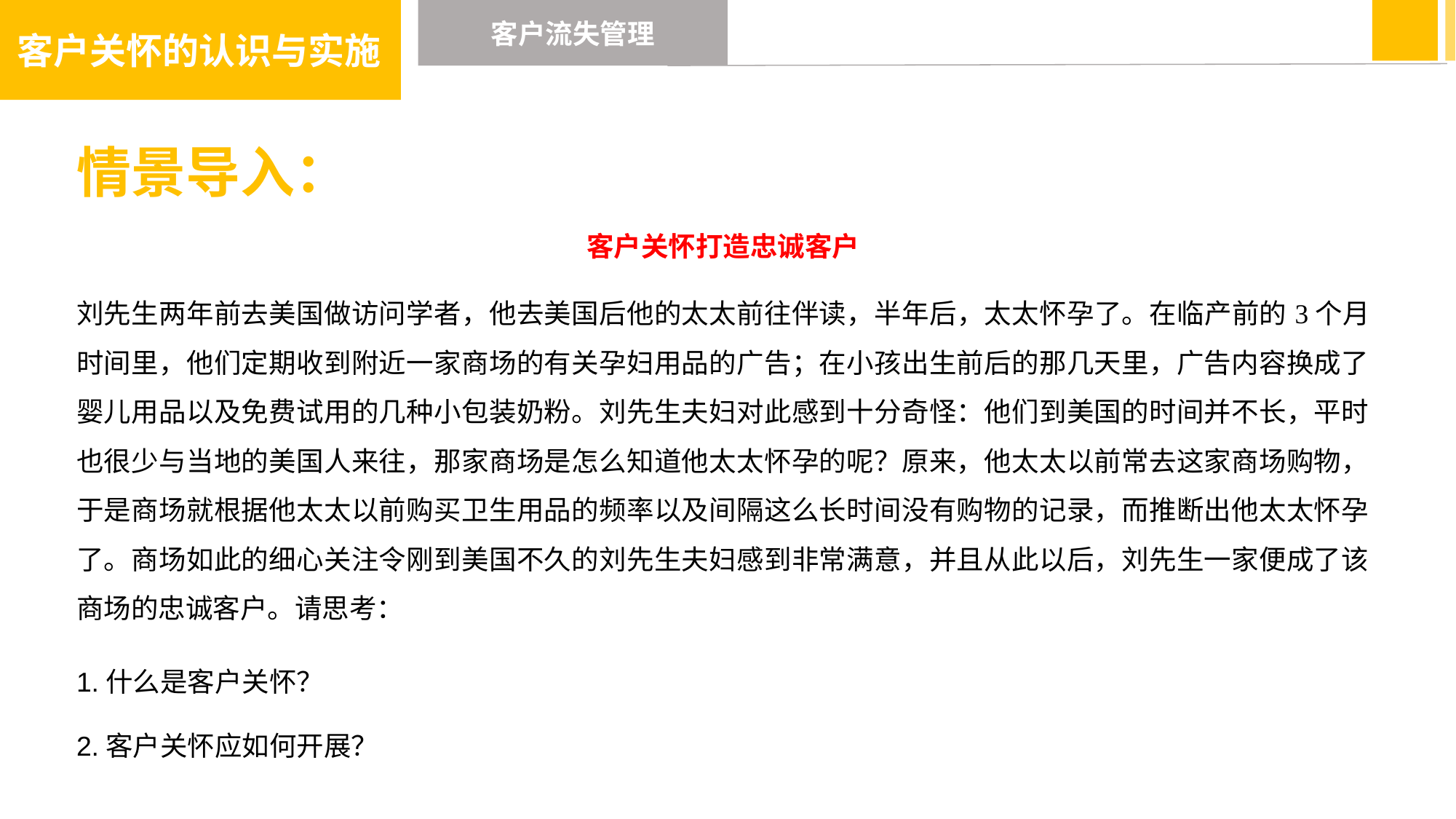

客户关怀的认识与实施
客户流失管理

情景导入：
客户关怀打造忠诚客户
刘先生两年前去美国做访问学者，他去美国后他的太太前往伴读，半年后，太太怀孕了。在临产前的3个月时间里，他们定期收到附近一家商场的有关孕妇用品的广告；在小孩出生前后的那几天里，广告内容换成了婴儿用品以及免费试用的几种小包装奶粉。刘先生夫妇对此感到十分奇怪：他们到美国的时间并不长，平时也很少与当地的美国人来往，那家商场是怎么知道他太太怀孕的呢？原来，他太太以前常去这家商场购物，于是商场就根据他太太以前购买卫生用品的频率以及间隔这么长时间没有购物的记录，而推断出他太太怀孕了。商场如此的细心关注令刚到美国不久的刘先生夫妇感到非常满意，并且从此以后，刘先生一家便成了该商场的忠诚客户。请思考：
1.什么是客户关怀？
2.客户关怀应如何开展？